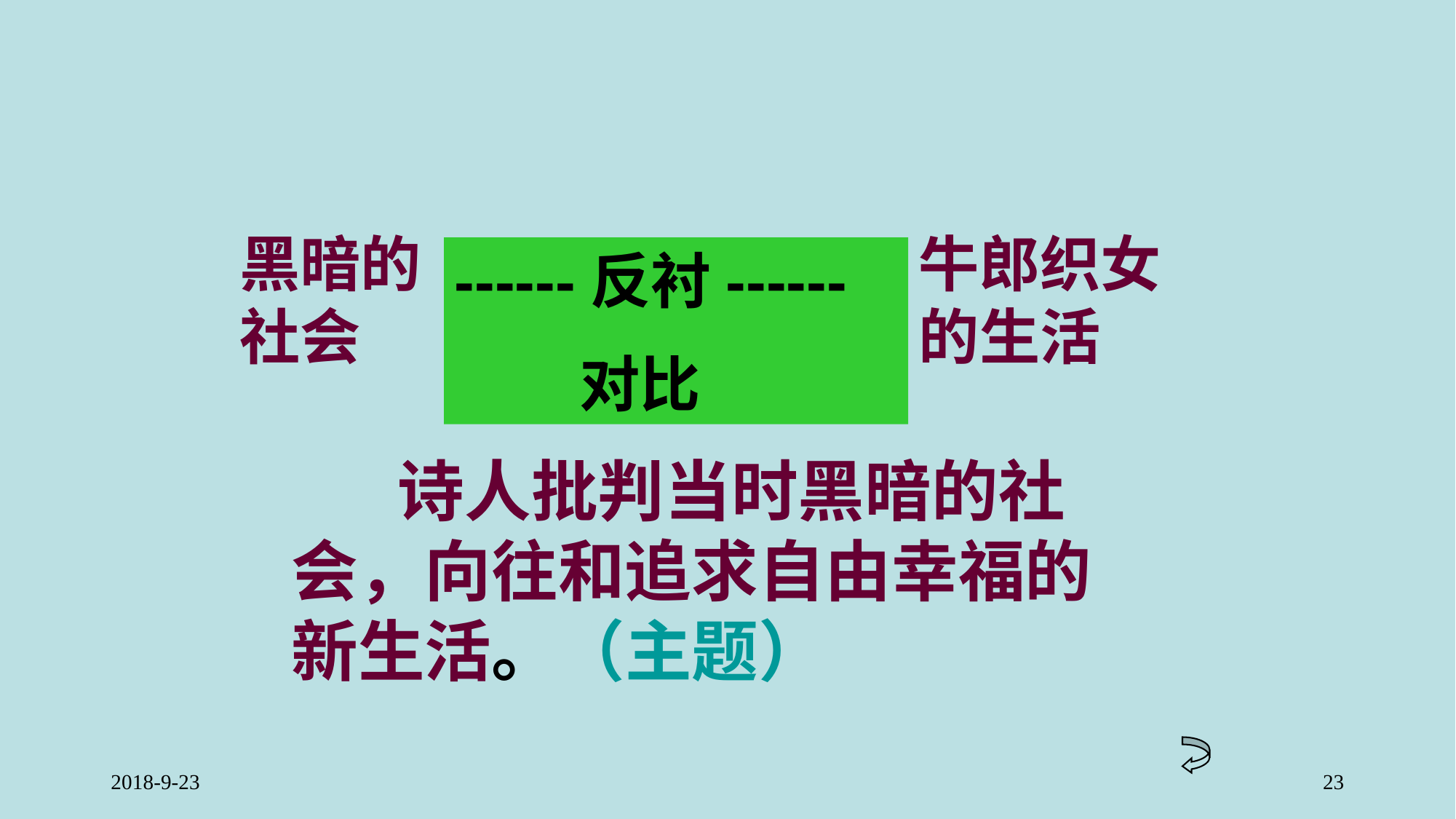

黑暗的社会
牛郎织女的生活
------反衬------
        对比
      诗人批判当时黑暗的社会，向往和追求自由幸福的新生活。（主题）

2018-9-23

23